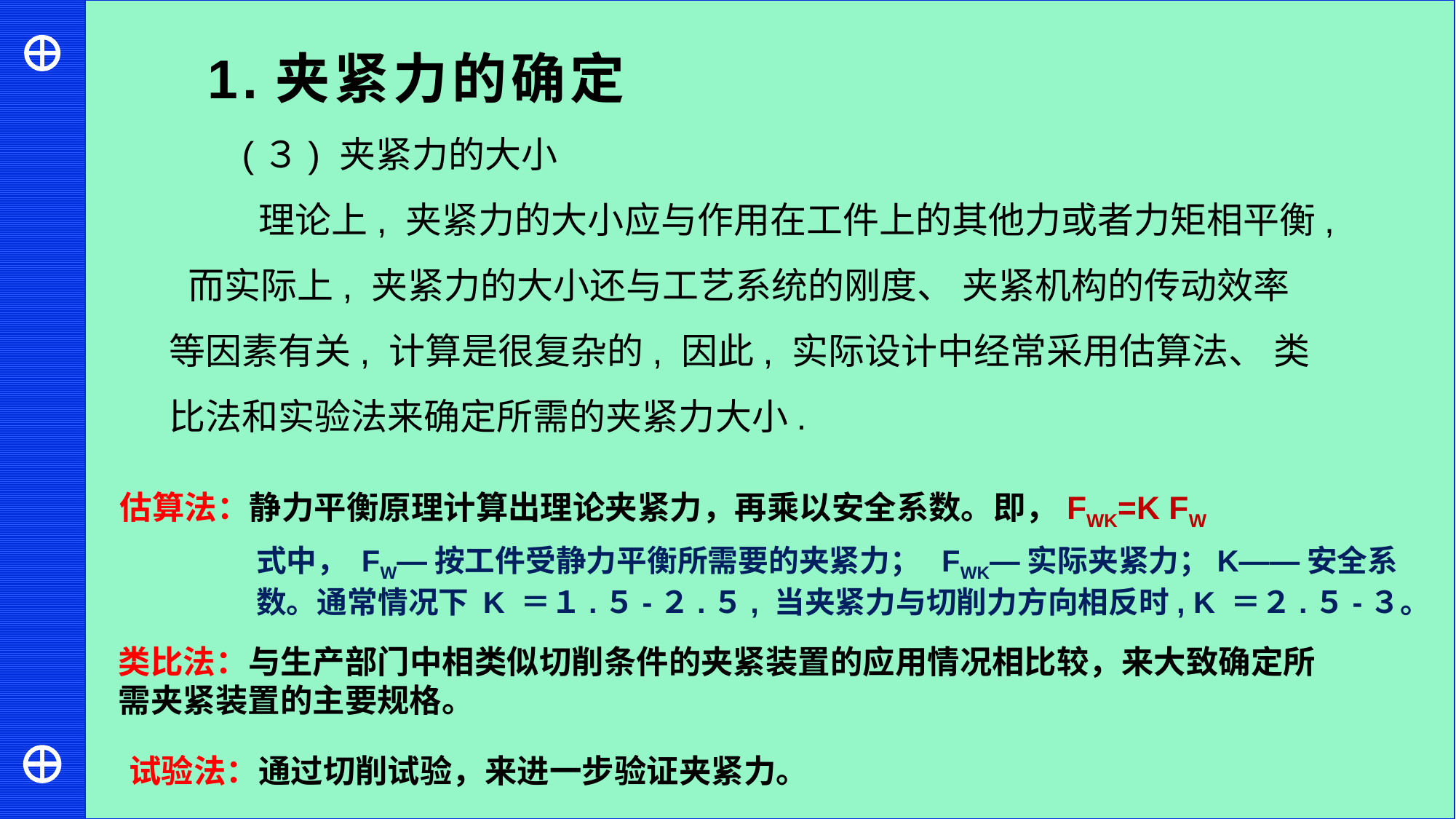

1.夹紧力的确定
(３) 夹紧力的大小
 理论上, 夹紧力的大小应与作用在工件上的其他力或者力矩相平衡, 而实际上, 夹紧力的大小还与工艺系统的刚度、 夹紧机构的传动效率等因素有关, 计算是很复杂的, 因此, 实际设计中经常采用估算法、 类比法和实验法来确定所需的夹紧力大小.

估算法：静力平衡原理计算出理论夹紧力，再乘以安全系数。即，FWK=K FW

式中， FW—按工件受静力平衡所需要的夹紧力；  FWK—实际夹紧力；K——安全系数。通常情况下 K ＝１.５-２.５, 当夹紧力与切削力方向相反时, K ＝２.５-３。
类比法：与生产部门中相类似切削条件的夹紧装置的应用情况相比较，来大致确定所需夹紧装置的主要规格。
试验法：通过切削试验，来进一步验证夹紧力。